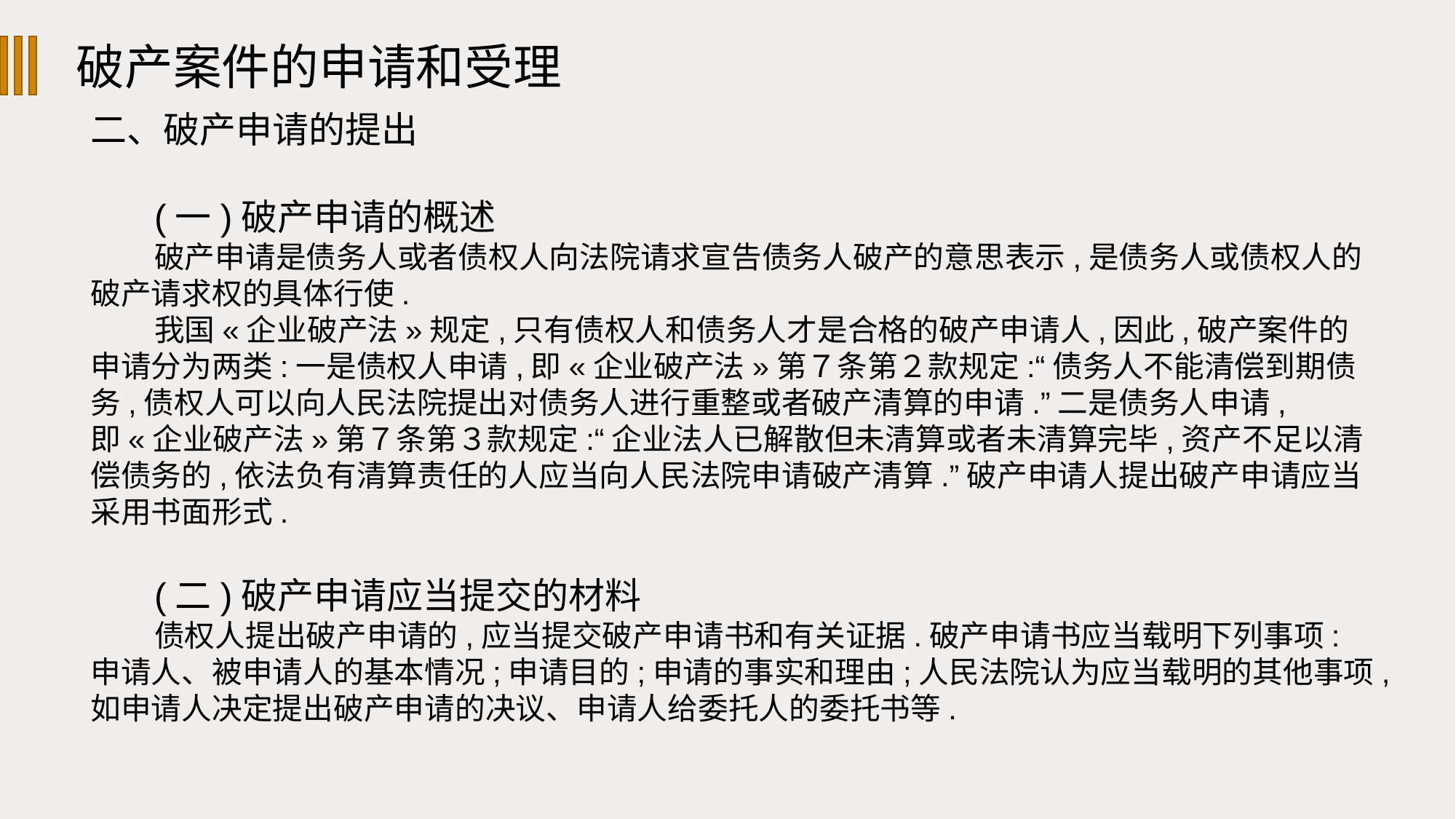

破产案件的申请和受理

二、破产申请的提出

(一)破产申请的概述
破产申请是债务人或者债权人向法院请求宣告债务人破产的意思表示,是债务人或债权人的破产请求权的具体行使.
我国«企业破产法»规定,只有债权人和债务人才是合格的破产申请人,因此,破产案件的申请分为两类:一是债权人申请,即«企业破产法»第７条第２款规定:“债务人不能清偿到期债务,债权人可以向人民法院提出对债务人进行重整或者破产清算的申请.”二是债务人申请,即«企业破产法»第７条第３款规定:“企业法人已解散但未清算或者未清算完毕,资产不足以清偿债务的,依法负有清算责任的人应当向人民法院申请破产清算.”破产申请人提出破产申请应当采用书面形式.

(二)破产申请应当提交的材料
债权人提出破产申请的,应当提交破产申请书和有关证据.破产申请书应当载明下列事项:申请人、被申请人的基本情况;申请目的;申请的事实和理由;人民法院认为应当载明的其他事项,如申请人决定提出破产申请的决议、申请人给委托人的委托书等.